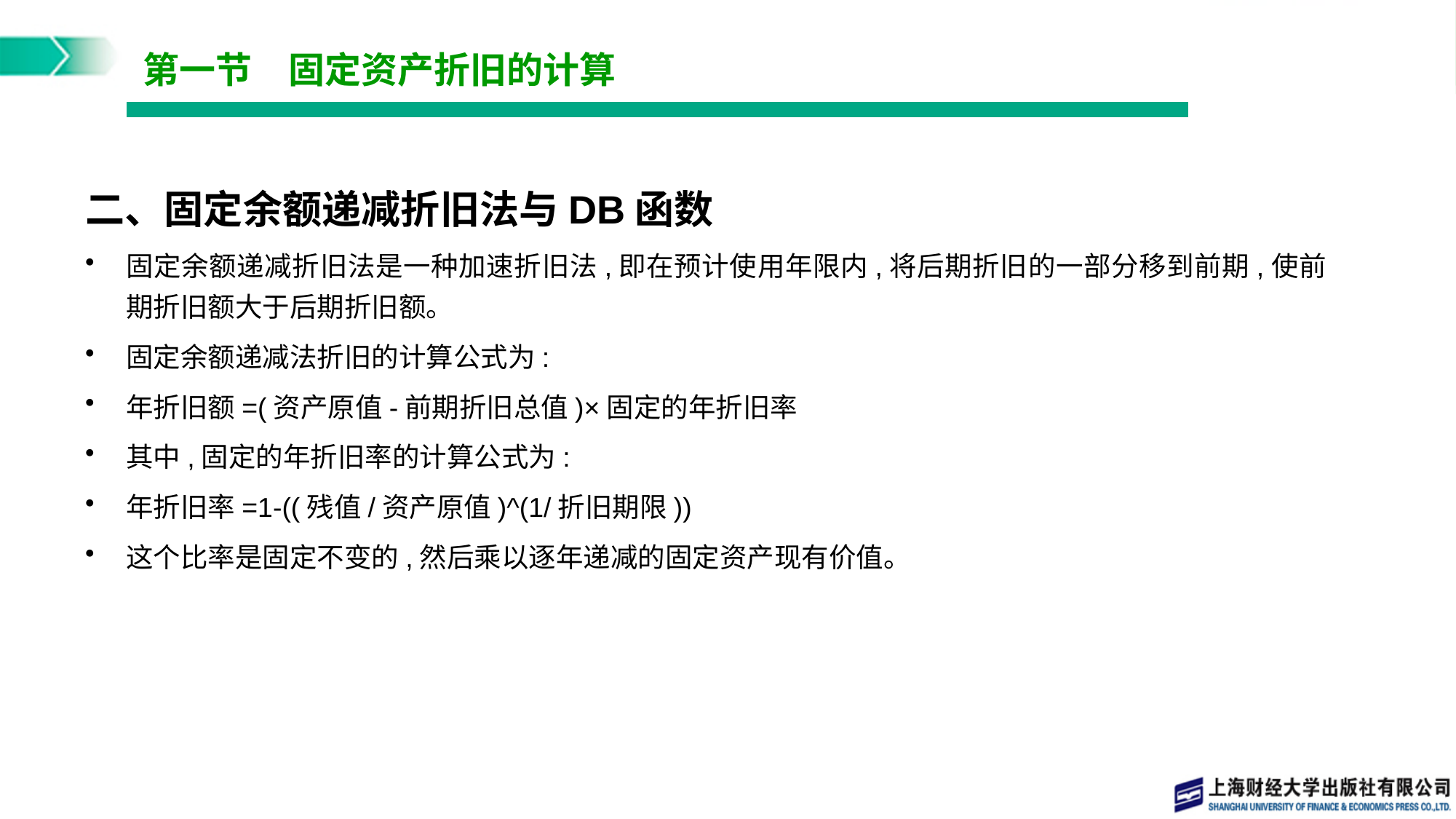

# 第一节　固定资产折旧的计算
二、固定余额递减折旧法与DB函数
固定余额递减折旧法是一种加速折旧法,即在预计使用年限内,将后期折旧的一部分移到前期,使前期折旧额大于后期折旧额。
固定余额递减法折旧的计算公式为:
年折旧额=(资产原值-前期折旧总值)×固定的年折旧率
其中,固定的年折旧率的计算公式为:
年折旧率=1-((残值/资产原值)^(1/折旧期限))
这个比率是固定不变的,然后乘以逐年递减的固定资产现有价值。